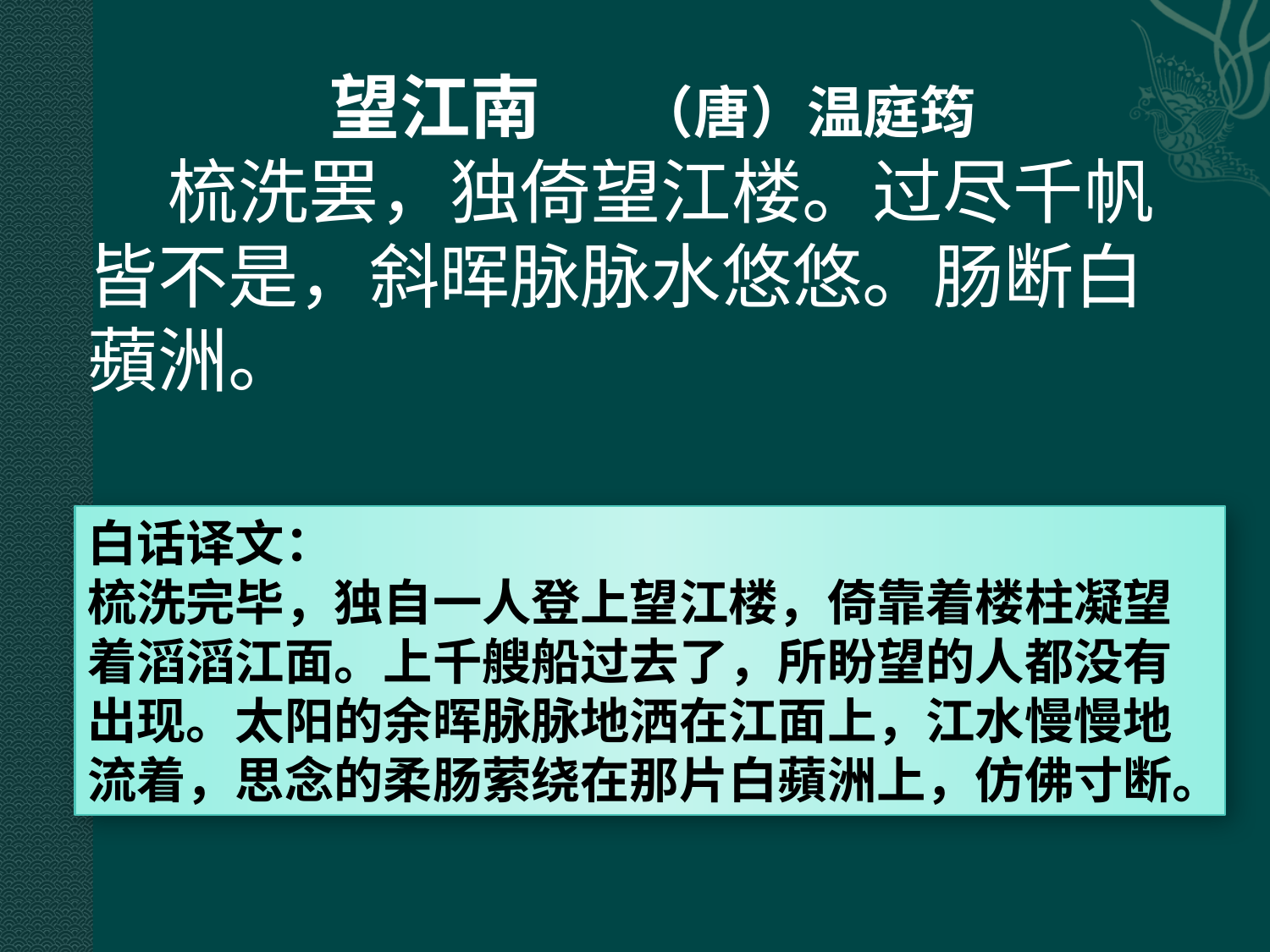

望江南      （唐）温庭筠
    梳洗罢，独倚望江楼。过尽千帆皆不是，斜晖脉脉水悠悠。肠断白蘋洲。
白话译文：
梳洗完毕，独自一人登上望江楼，倚靠着楼柱凝望着滔滔江面。上千艘船过去了，所盼望的人都没有出现。太阳的余晖脉脉地洒在江面上，江水慢慢地流着，思念的柔肠萦绕在那片白蘋洲上，仿佛寸断。